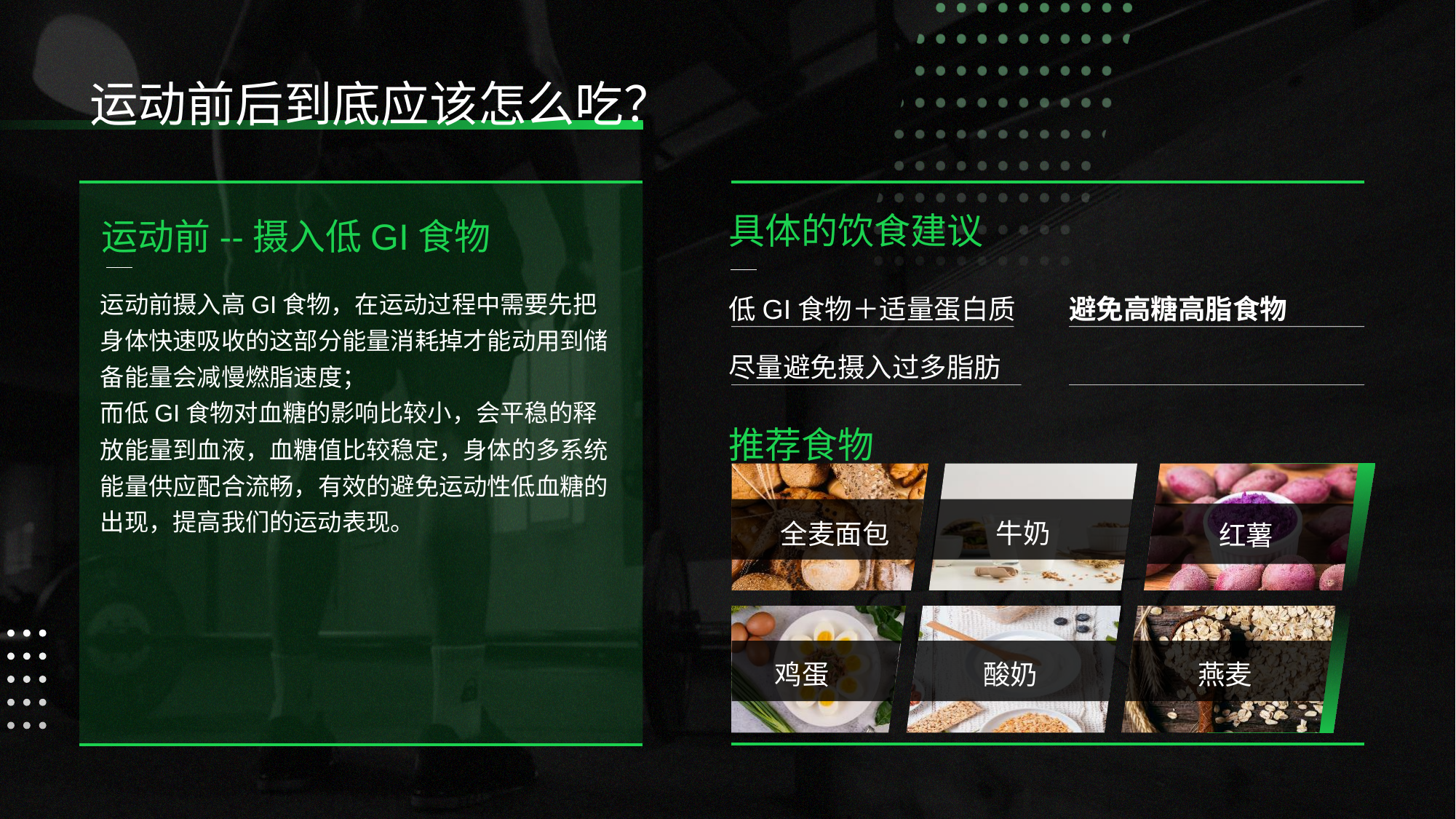

运动前后到底应该怎么吃？

具体的饮食建议
运动前--摄入低GI食物
运动前摄入高GI食物，在运动过程中需要先把身体快速吸收的这部分能量消耗掉才能动用到储备能量会减慢燃脂速度；
而低GI食物对血糖的影响比较小，会平稳的释放能量到血液，血糖值比较稳定，身体的多系统能量供应配合流畅，有效的避免运动性低血糖的出现，提高我们的运动表现。
低GI食物＋适量蛋白质
避免高糖高脂食物
尽量避免摄入过多脂肪
推荐食物

全麦面包

牛奶

红薯

鸡蛋

酸奶

燕麦